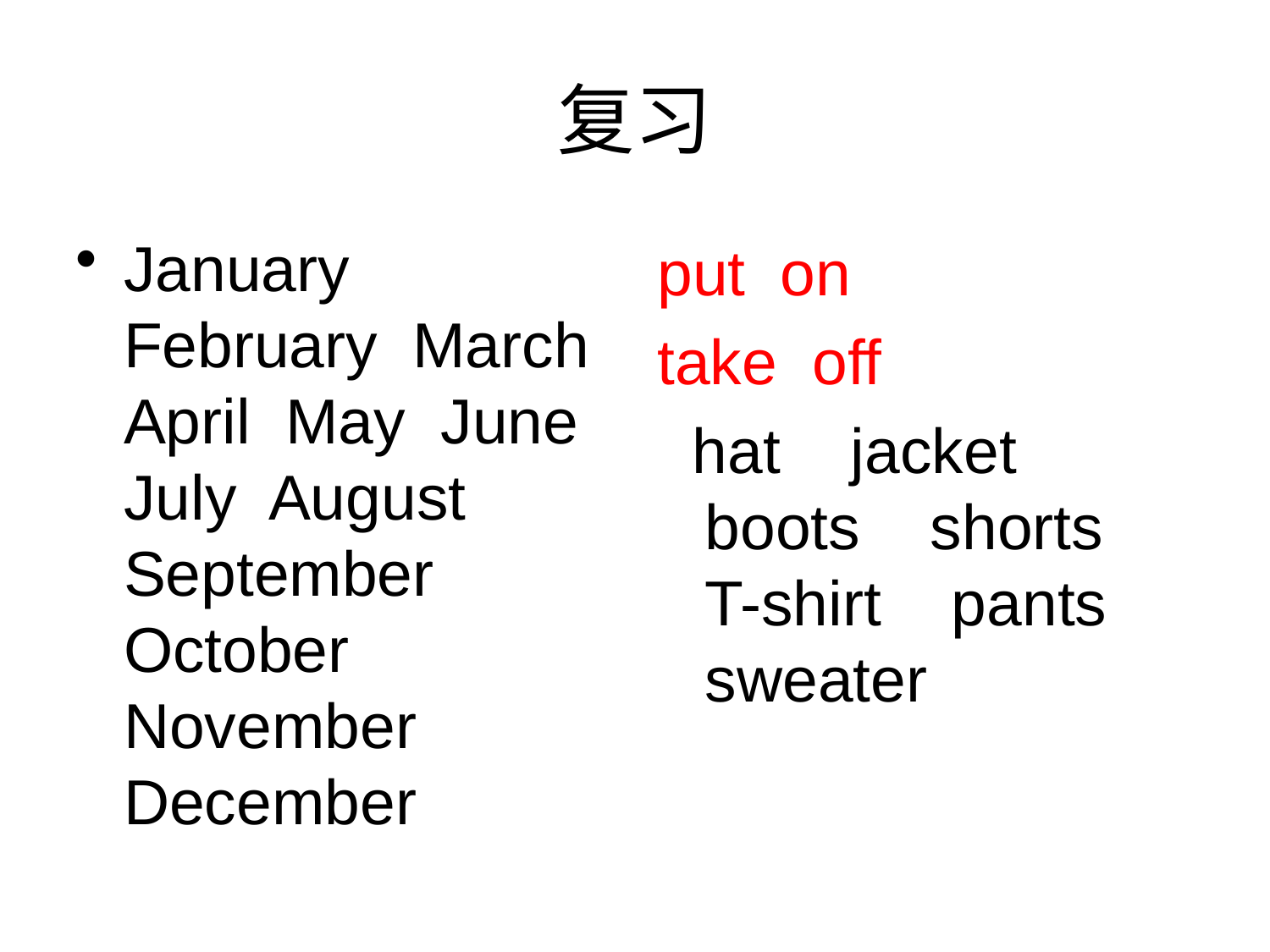

# 复习
January  February  March  April  May  June  July  August  September  October  November  December
put  on
take  off
  hat    jacket  boots    shorts  T-shirt    pants  sweater